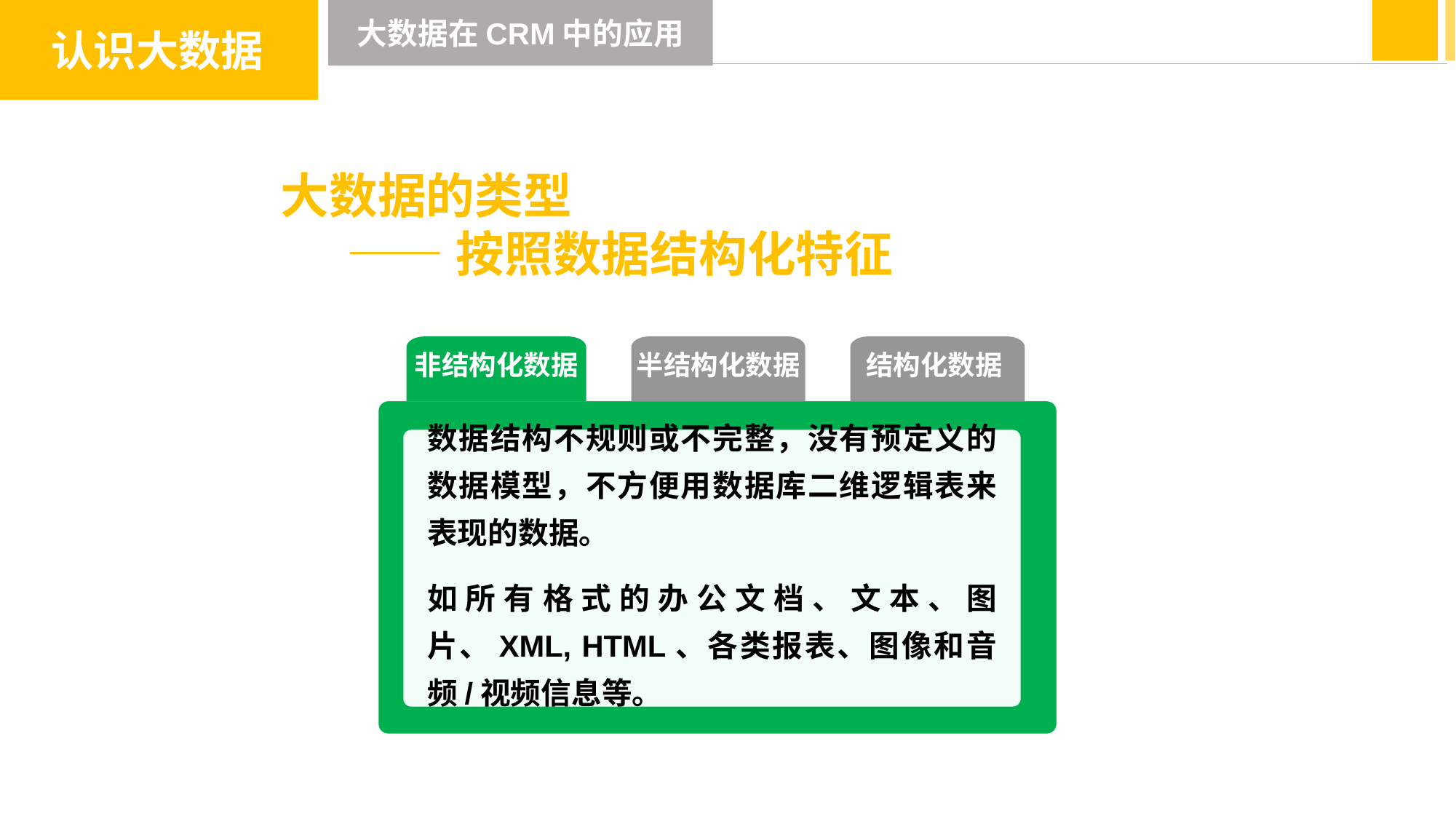

认识大数据
大数据在CRM中的应用

大数据的类型
      ——按照数据结构化特征
非结构化数据
半结构化数据
结构化数据

数据结构不规则或不完整，没有预定义的数据模型，不方便用数据库二维逻辑表来表现的数据。
如所有格式的办公文档、文本、图片、XML, HTML、各类报表、图像和音频/视频信息等。